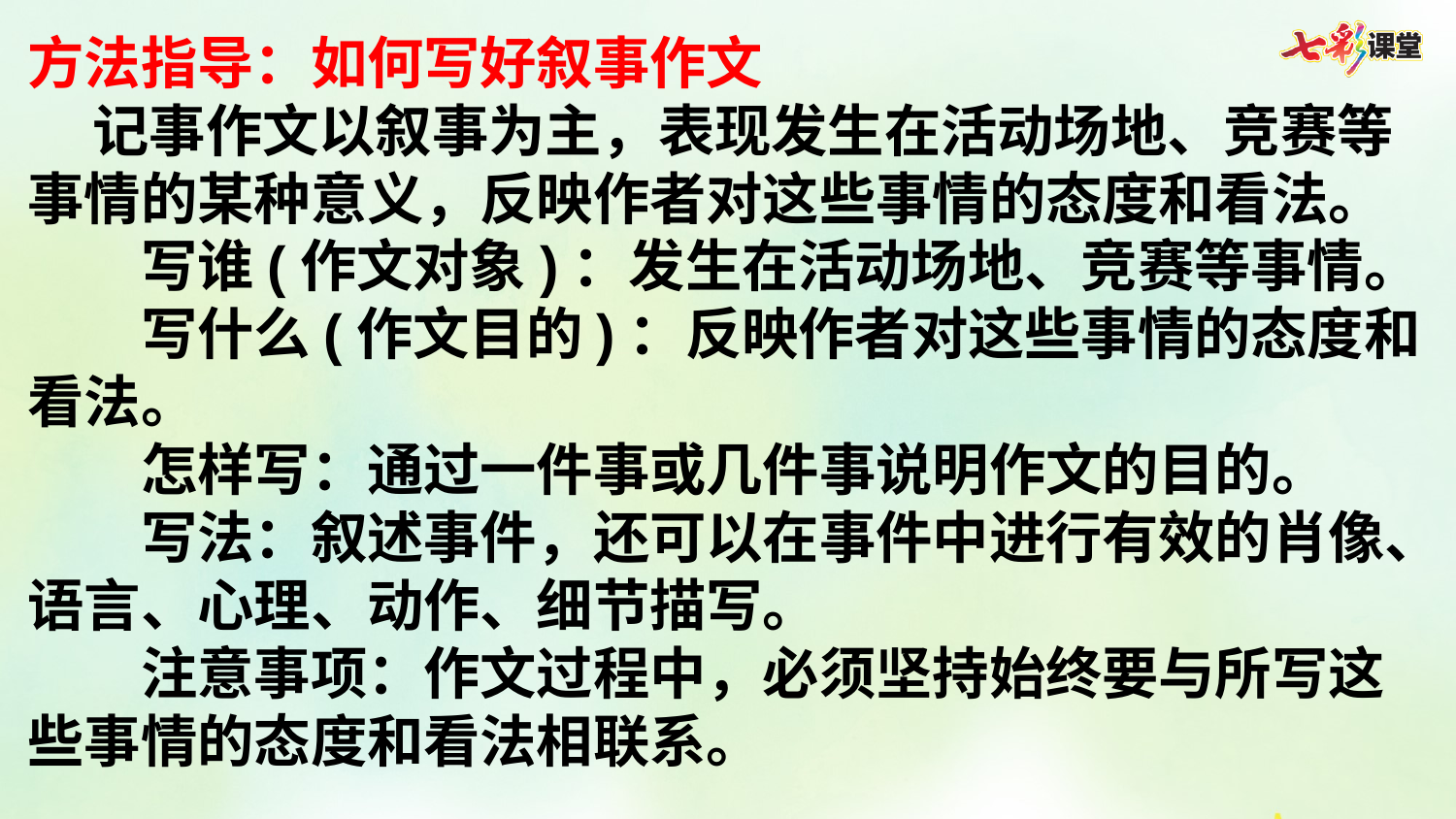

方法指导：如何写好叙事作文
    记事作文以叙事为主，表现发生在活动场地、竞赛等事情的某种意义，反映作者对这些事情的态度和看法。
　　写谁(作文对象)：发生在活动场地、竞赛等事情。
　　写什么(作文目的)：反映作者对这些事情的态度和看法。
　　怎样写：通过一件事或几件事说明作文的目的。
　　写法：叙述事件，还可以在事件中进行有效的肖像、语言、心理、动作、细节描写。
　　注意事项：作文过程中，必须坚持始终要与所写这些事情的态度和看法相联系。